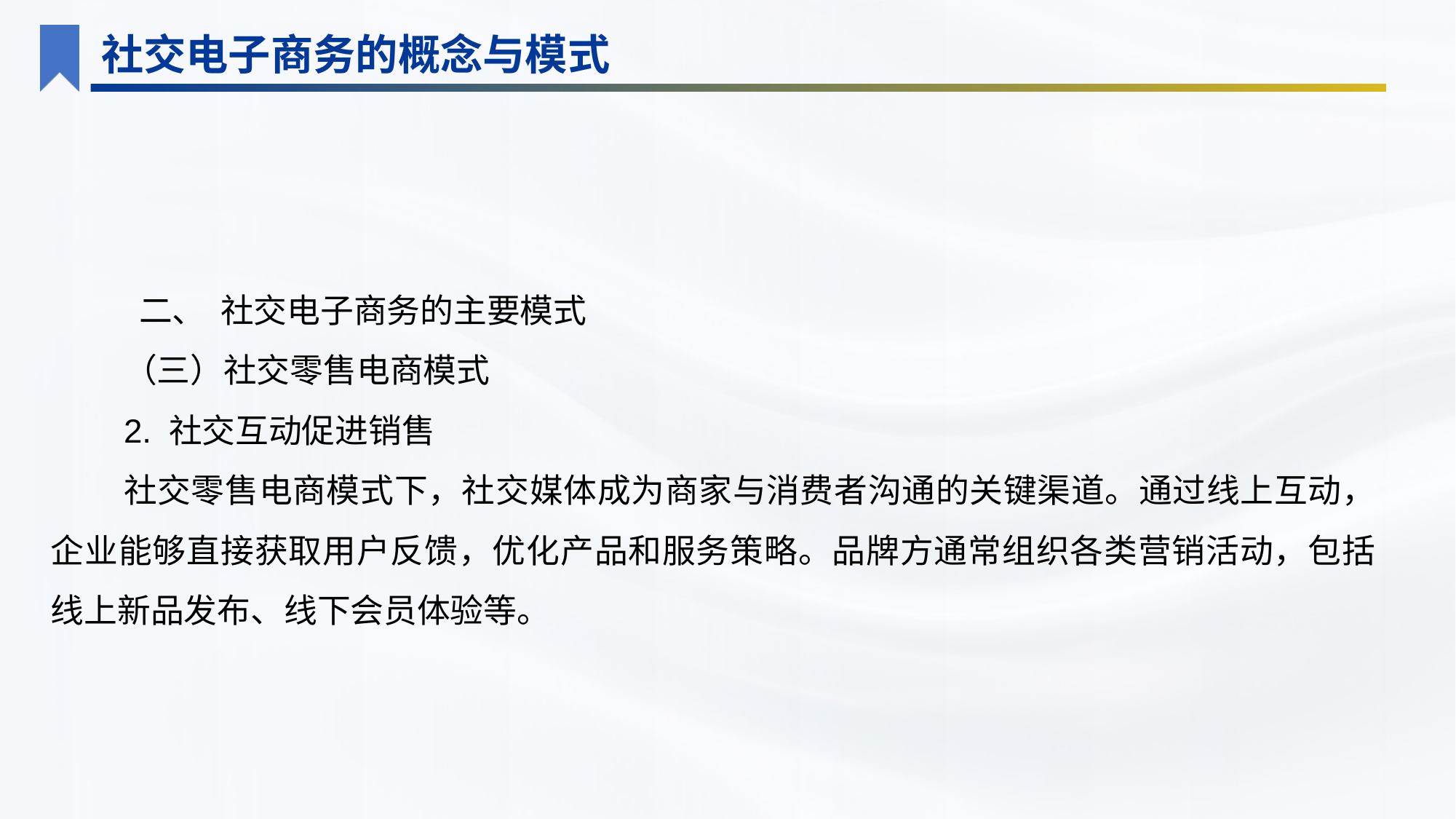

社交电子商务的概念与模式
 二、  社交电子商务的主要模式
（三）社交零售电商模式
2. 社交互动促进销售
社交零售电商模式下，社交媒体成为商家与消费者沟通的关键渠道。通过线上互动，企业能够直接获取用户反馈，优化产品和服务策略。品牌方通常组织各类营销活动，包括线上新品发布、线下会员体验等。